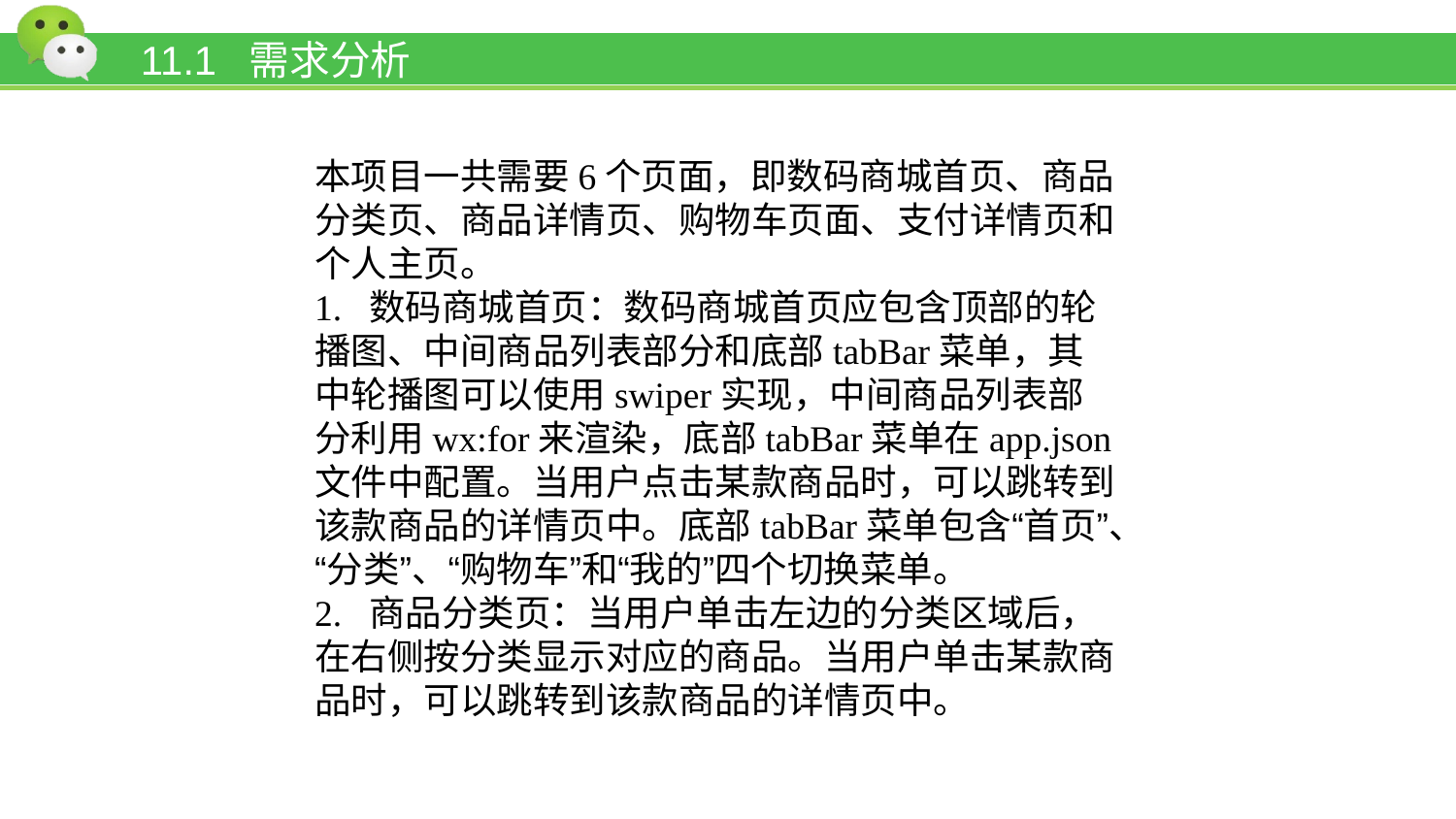

# 11.1  需求分析
本项目一共需要6个页面，即数码商城首页、商品分类页、商品详情页、购物车页面、支付详情页和个人主页。
1.  数码商城首页：数码商城首页应包含顶部的轮播图、中间商品列表部分和底部tabBar菜单，其中轮播图可以使用swiper实现，中间商品列表部分利用wx:for来渲染，底部tabBar菜单在app.json文件中配置。当用户点击某款商品时，可以跳转到该款商品的详情页中。底部tabBar菜单包含“首页”、“分类”、“购物车”和“我的”四个切换菜单。
2.  商品分类页：当用户单击左边的分类区域后，在右侧按分类显示对应的商品。当用户单击某款商品时，可以跳转到该款商品的详情页中。